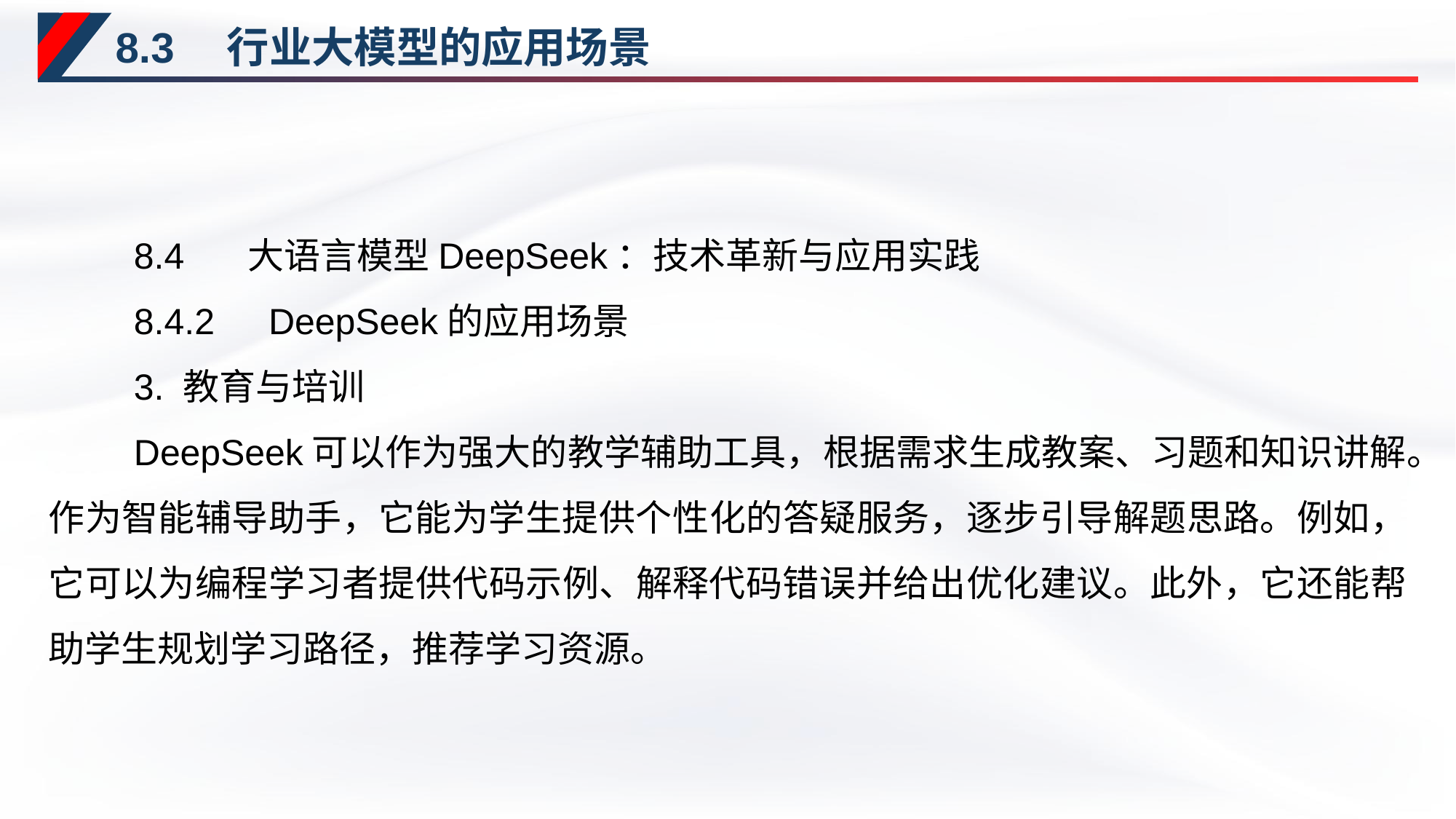

# 8.3　行业大模型的应用场景
8.4　 大语言模型DeepSeek：技术革新与应用实践
8.4.2　DeepSeek的应用场景
3. 教育与培训
DeepSeek可以作为强大的教学辅助工具，根据需求生成教案、习题和知识讲解。作为智能辅导助手，它能为学生提供个性化的答疑服务，逐步引导解题思路。例如，它可以为编程学习者提供代码示例、解释代码错误并给出优化建议。此外，它还能帮助学生规划学习路径，推荐学习资源。